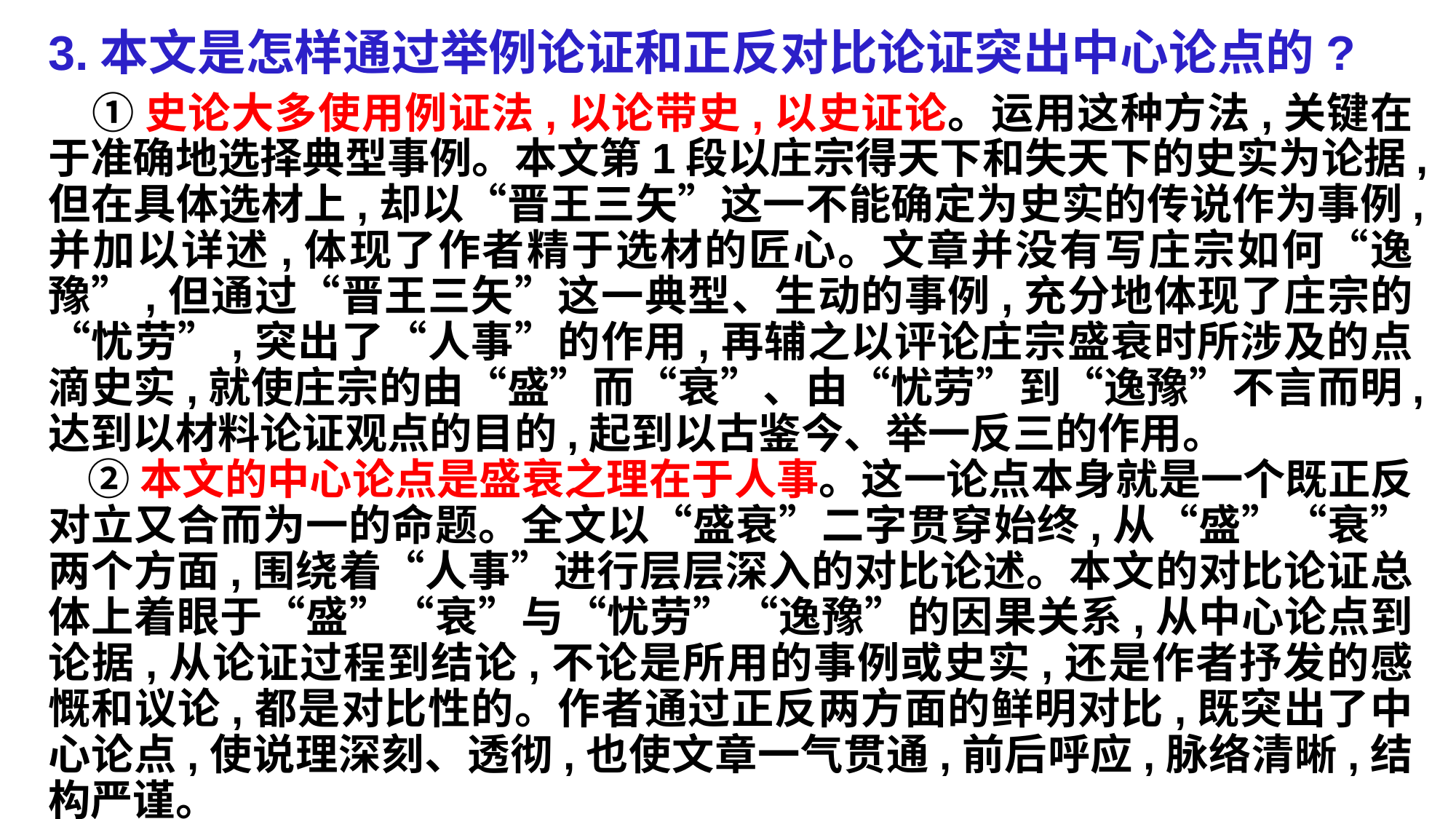

3.本文是怎样通过举例论证和正反对比论证突出中心论点的?
    ①史论大多使用例证法,以论带史,以史证论。运用这种方法,关键在于准确地选择典型事例。本文第1段以庄宗得天下和失天下的史实为论据,但在具体选材上,却以“晋王三矢”这一不能确定为史实的传说作为事例,并加以详述,体现了作者精于选材的匠心。文章并没有写庄宗如何“逸豫”,但通过“晋王三矢”这一典型、生动的事例,充分地体现了庄宗的“忧劳”,突出了“人事”的作用,再辅之以评论庄宗盛衰时所涉及的点滴史实,就使庄宗的由“盛”而“衰”、由“忧劳”到“逸豫”不言而明,达到以材料论证观点的目的,起到以古鉴今、举一反三的作用。
    ②本文的中心论点是盛衰之理在于人事。这一论点本身就是一个既正反对立又合而为一的命题。全文以“盛衰”二字贯穿始终,从“盛”“衰”两个方面,围绕着“人事”进行层层深入的对比论述。本文的对比论证总体上着眼于“盛”“衰”与“忧劳”“逸豫”的因果关系,从中心论点到论据,从论证过程到结论,不论是所用的事例或史实,还是作者抒发的感慨和议论,都是对比性的。作者通过正反两方面的鲜明对比,既突出了中心论点,使说理深刻、透彻,也使文章一气贯通,前后呼应,脉络清晰,结构严谨。